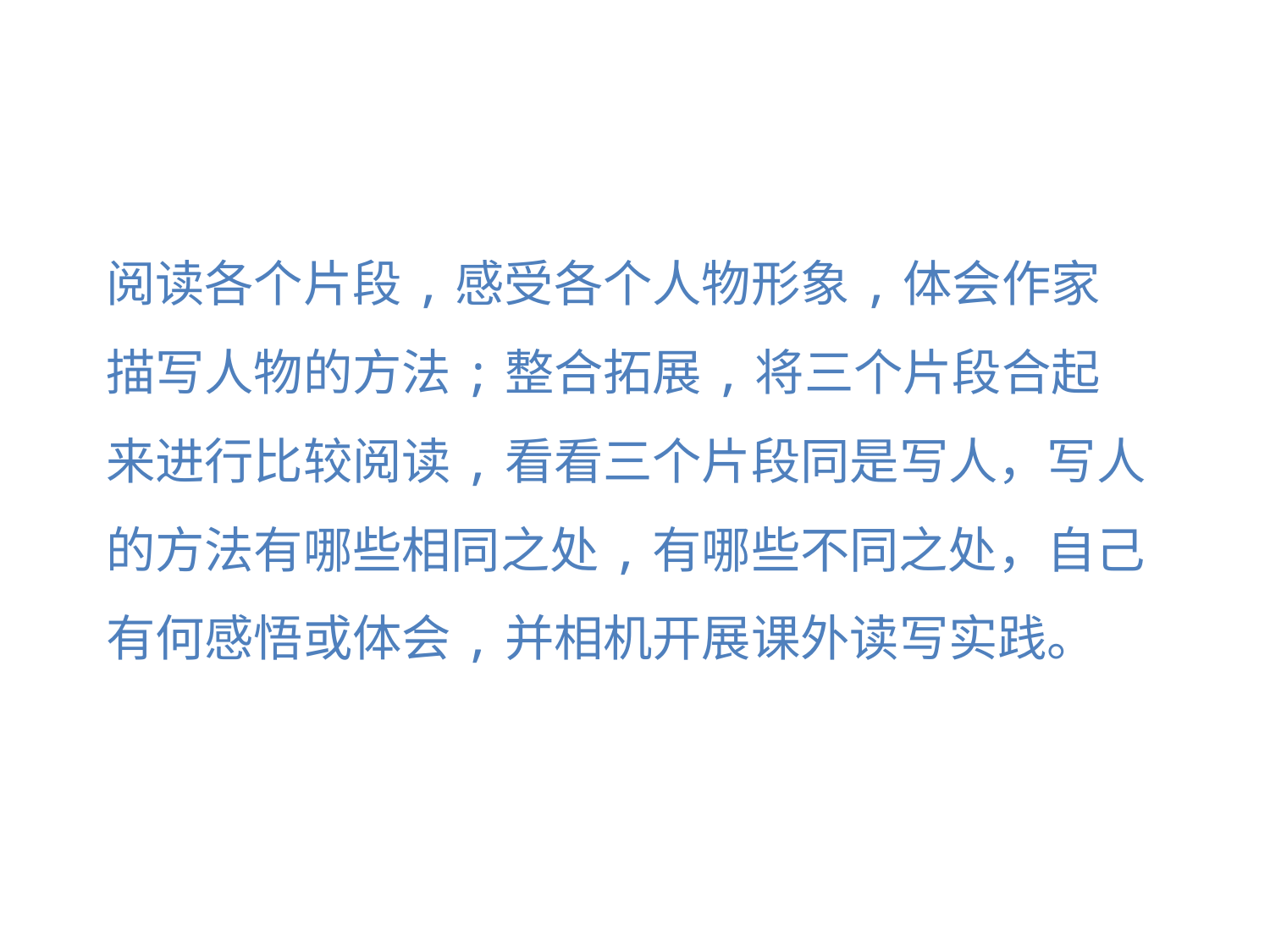

阅读各个片段,感受各个人物形象,体会作家描写人物的方法;整合拓展,将三个片段合起来进行比较阅读,看看三个片段同是写人，写人的方法有哪些相同之处,有哪些不同之处，自己有何感悟或体会,并相机开展课外读写实践。